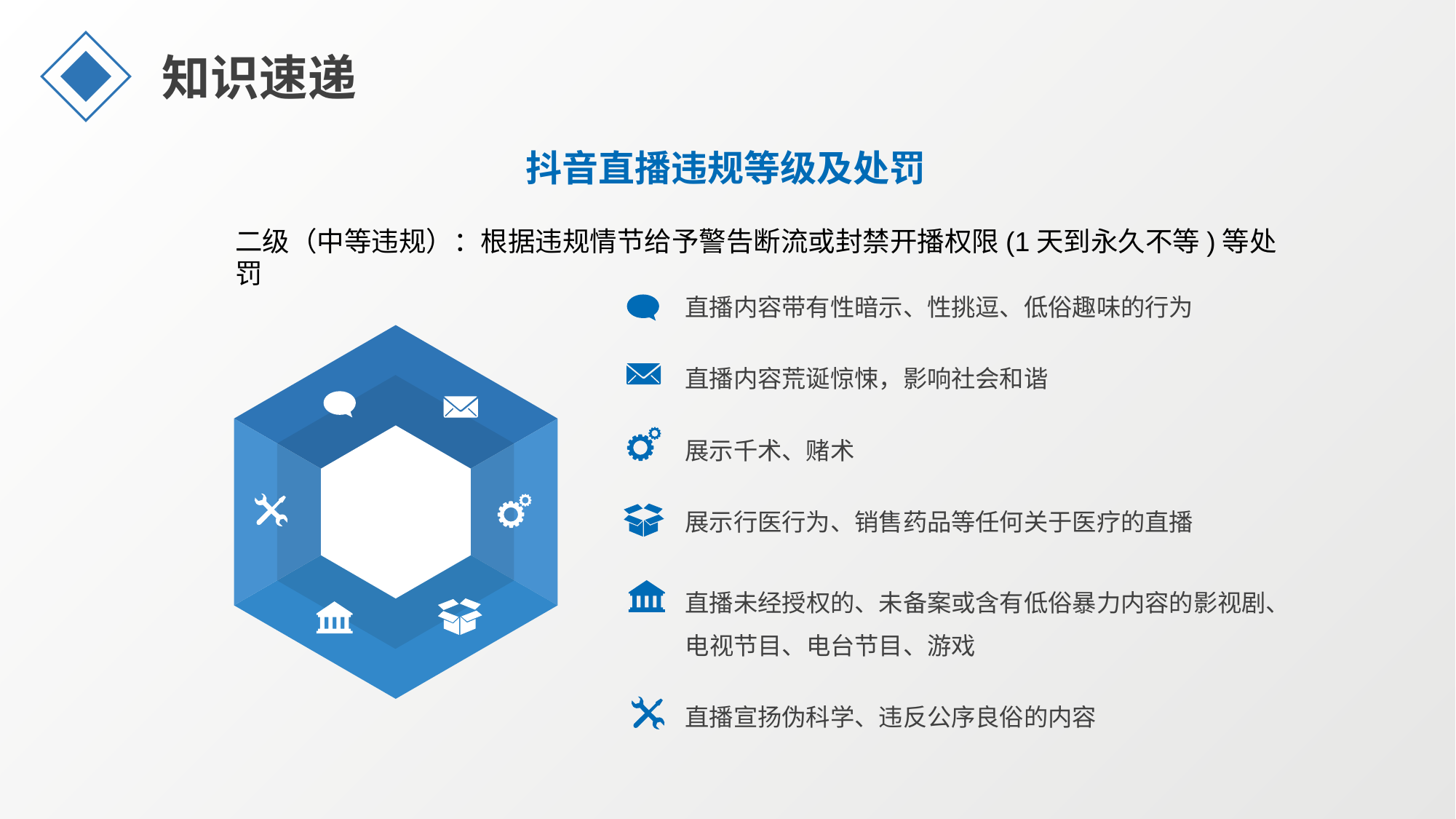

知识速递
抖音直播违规等级及处罚
二级（中等违规）：根据违规情节给予警告断流或封禁开播权限(1天到永久不等)等处罚
直播内容带有性暗示、性挑逗、低俗趣味的行为

直播内容荒诞惊悚，影响社会和谐

展示千术、赌术
展示行医行为、销售药品等任何关于医疗的直播

直播未经授权的、未备案或含有低俗暴力内容的影视剧、电视节目、电台节目、游戏

直播宣扬伪科学、违反公序良俗的内容